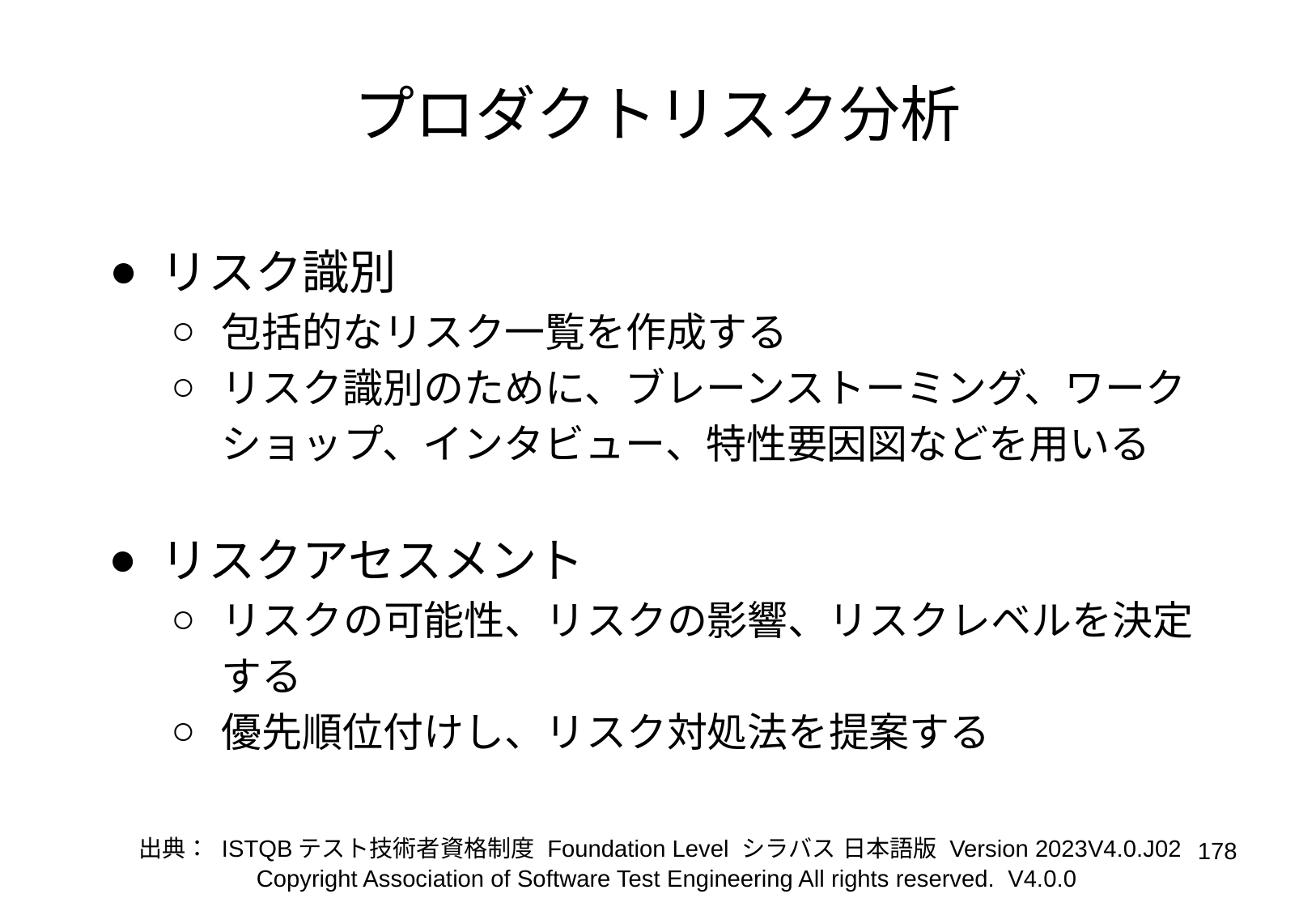

# プロダクトリスク分析
リスク識別
包括的なリスク一覧を作成する
リスク識別のために、ブレーンストーミング、ワークショップ、インタビュー、特性要因図などを用いる

リスクアセスメント
リスクの可能性、リスクの影響、リスクレベルを決定する
優先順位付けし、リスク対処法を提案する
出典： ISTQBテスト技術者資格制度 Foundation Level シラバス 日本語版 Version 2023V4.0.J02
178
Copyright Association of Software Test Engineering All rights reserved.  V4.0.0